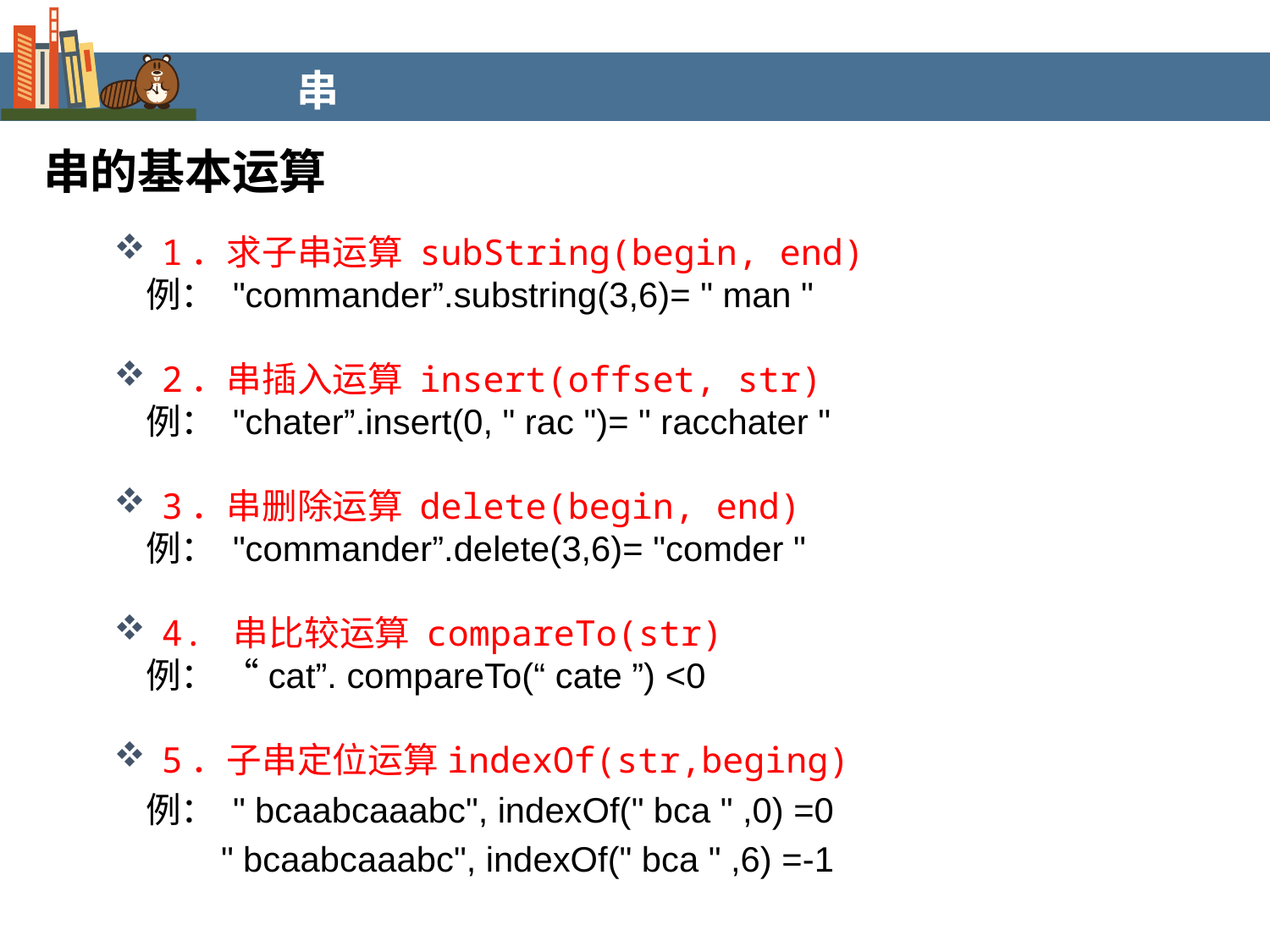

串
串的基本运算

1．求子串运算 subString(begin, end)
   例： "commander”.substring(3,6)= " man "

2．串插入运算 insert(offset, str)
   例： "chater”.insert(0, " rac ")= " racchater "

3．串删除运算 delete(begin, end)
   例： "commander”.delete(3,6)= "comder "

4. 串比较运算 compareTo(str)
   例： “cat”. compareTo(“ cate ”) <0

5．子串定位运算indexOf(str,beging)
   例： " bcaabcaaabc", indexOf(" bca " ,0) =0
           " bcaabcaaabc", indexOf(" bca " ,6) =-1